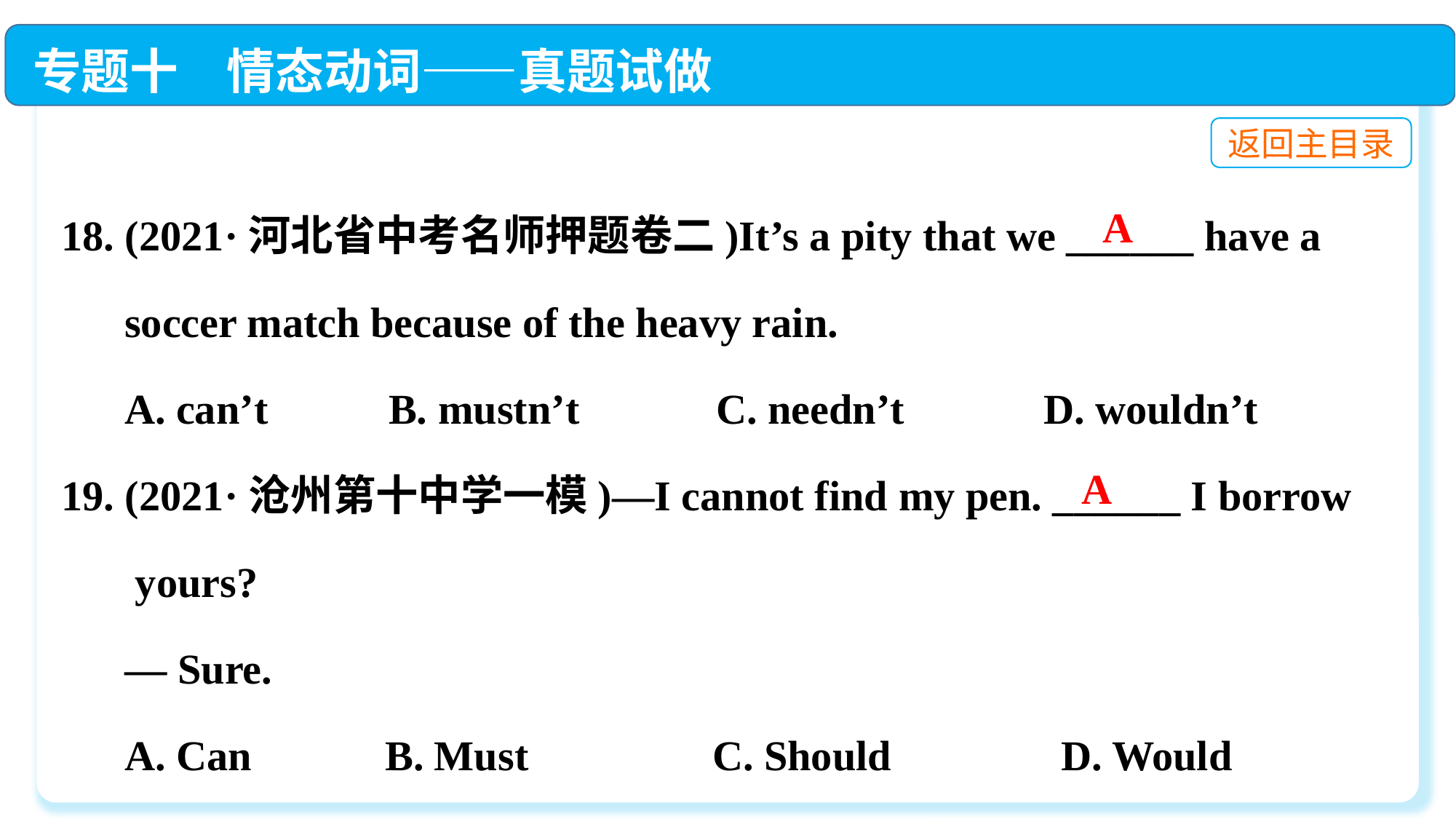

专题十　情态动词——真题试做

返回主目录

18. (2021·河北省中考名师押题卷二)It’s a pity that we ______ have a
      soccer match because of the heavy rain.
      A. can’t　　	B. mustn’t		C. needn’t　　	D. wouldn’t
19. (2021·沧州第十中学一模)—I cannot find my pen. ______ I borrow
       yours?
      — Sure.
      A. Can	          B. Must	          C. Should	            D. Would
A
A